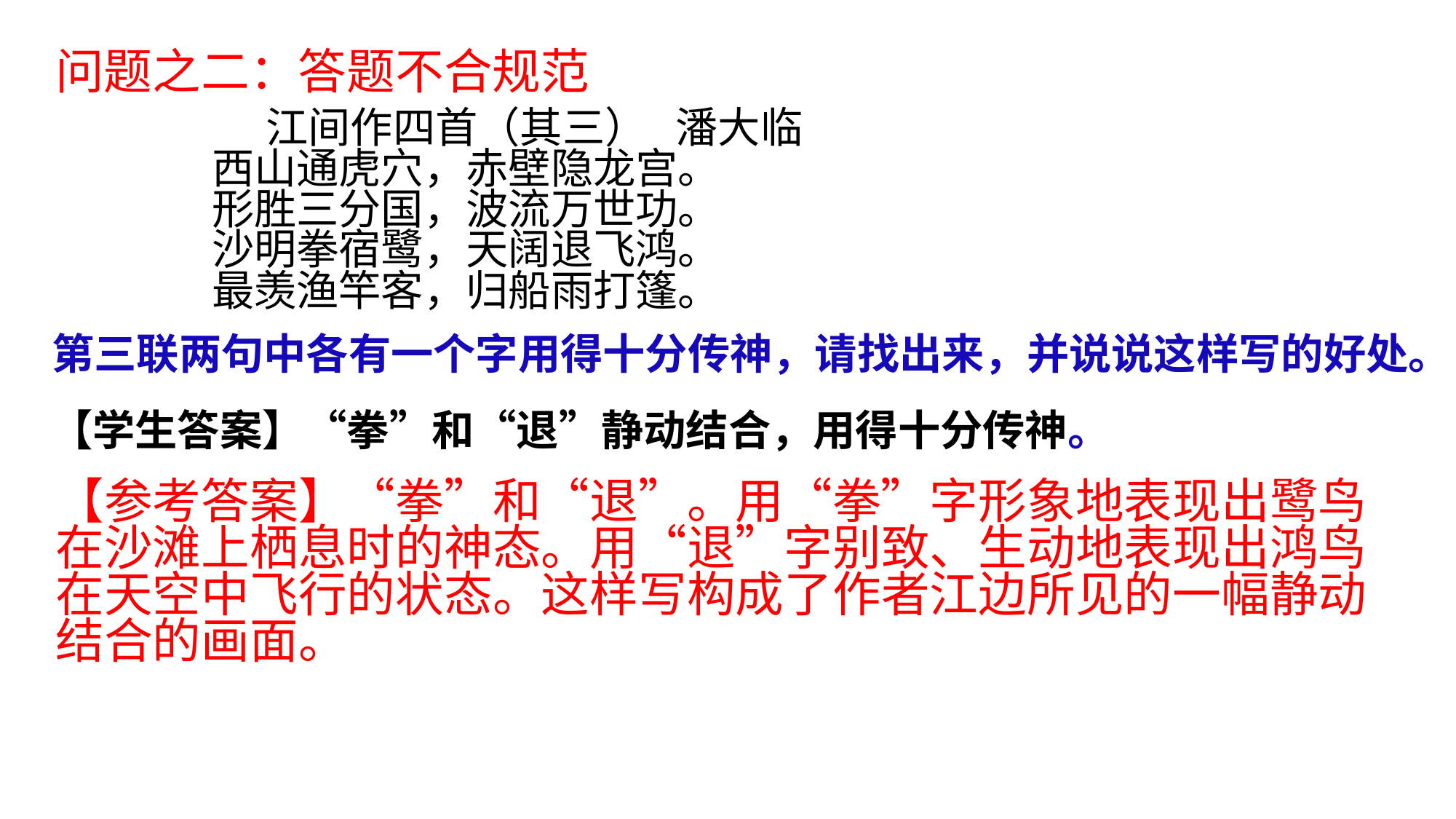

问题之二：答题不合规范
                          江间作四首（其三）   潘大临
            西山通虎穴，赤壁隐龙宫。
            形胜三分国，波流万世功。
            沙明拳宿鹭，天阔退飞鸿。
            最羡渔竿客，归船雨打篷。
  第三联两句中各有一个字用得十分传神，请找出来，并说说这样写的好处。
【学生答案】“拳”和“退”静动结合，用得十分传神。
【参考答案】“拳”和“退”。用“拳”字形象地表现出鹭鸟在沙滩上栖息时的神态。用“退”字别致、生动地表现出鸿鸟在天空中飞行的状态。这样写构成了作者江边所见的一幅静动结合的画面。